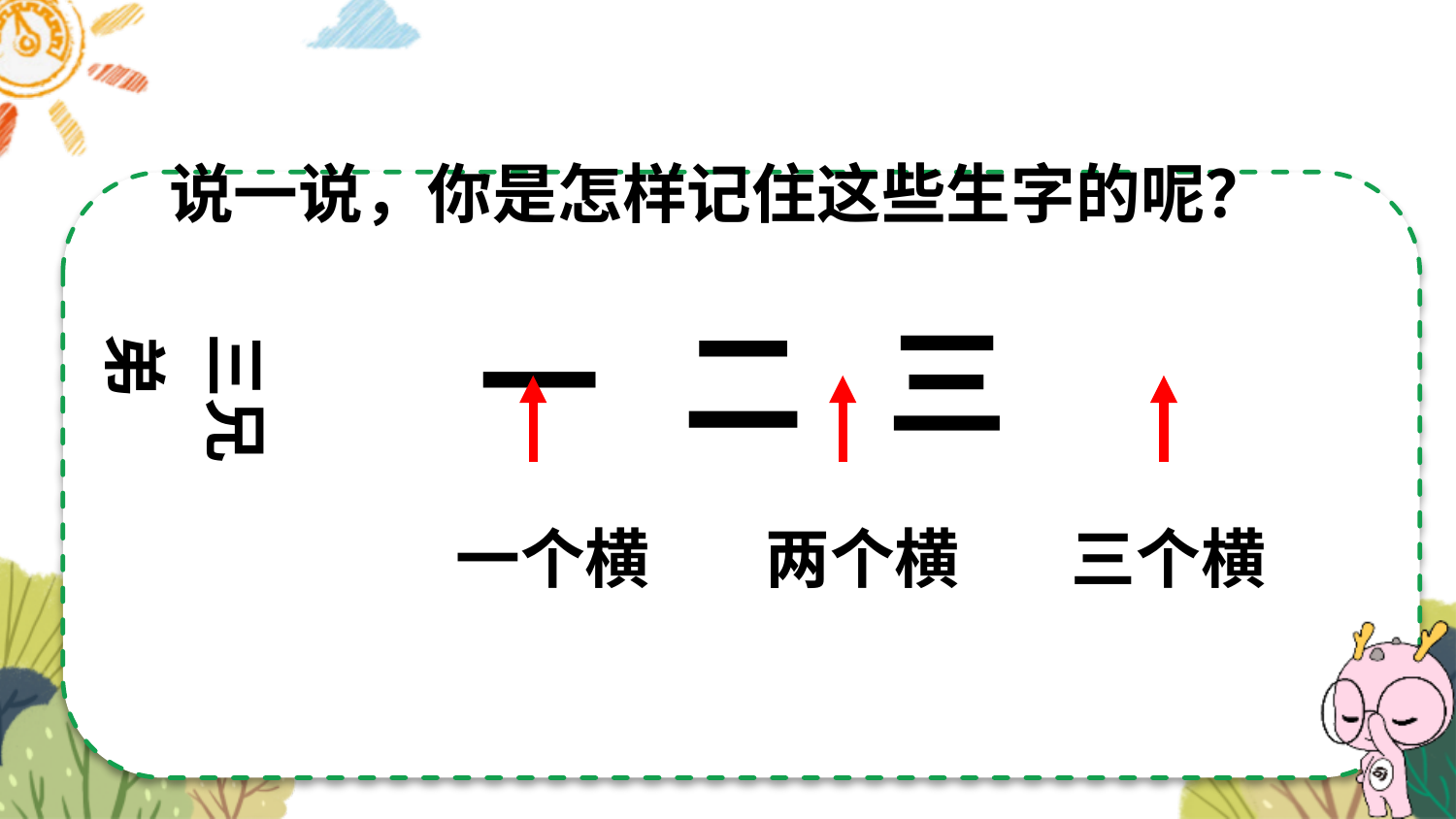

说一说，你是怎样记住这些生字的呢？
一   二   三
三兄弟
一个横
两个横
三个横